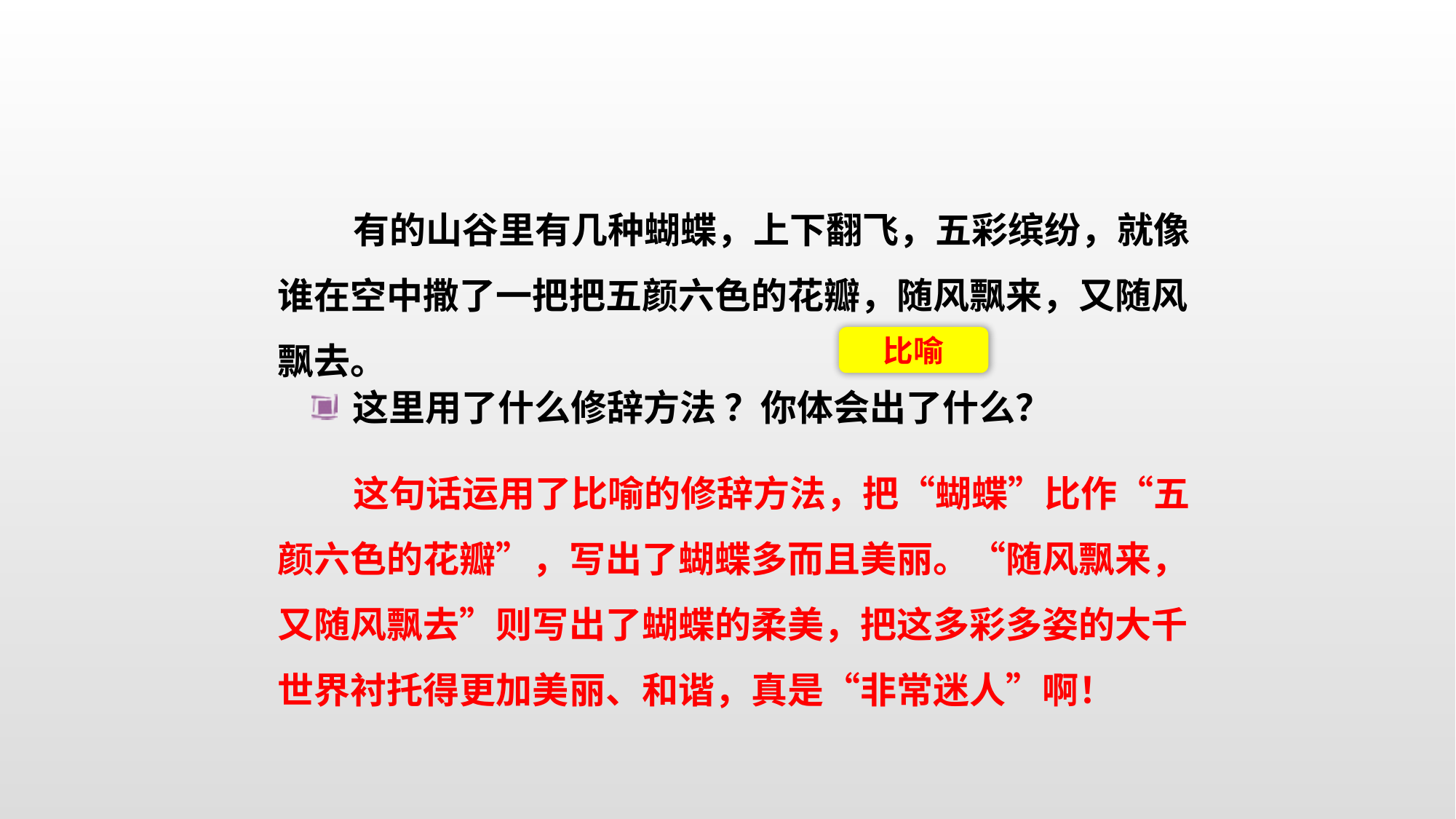

有的山谷里有几种蝴蝶，上下翻飞，五彩缤纷，就像谁在空中撒了一把把五颜六色的花瓣，随风飘来，又随风飘去。
比喻
这里用了什么修辞方法 ？你体会出了什么？
这句话运用了比喻的修辞方法，把“蝴蝶”比作“五颜六色的花瓣”，写出了蝴蝶多而且美丽。“随风飘来，又随风飘去”则写出了蝴蝶的柔美，把这多彩多姿的大千世界衬托得更加美丽、和谐，真是“非常迷人”啊！